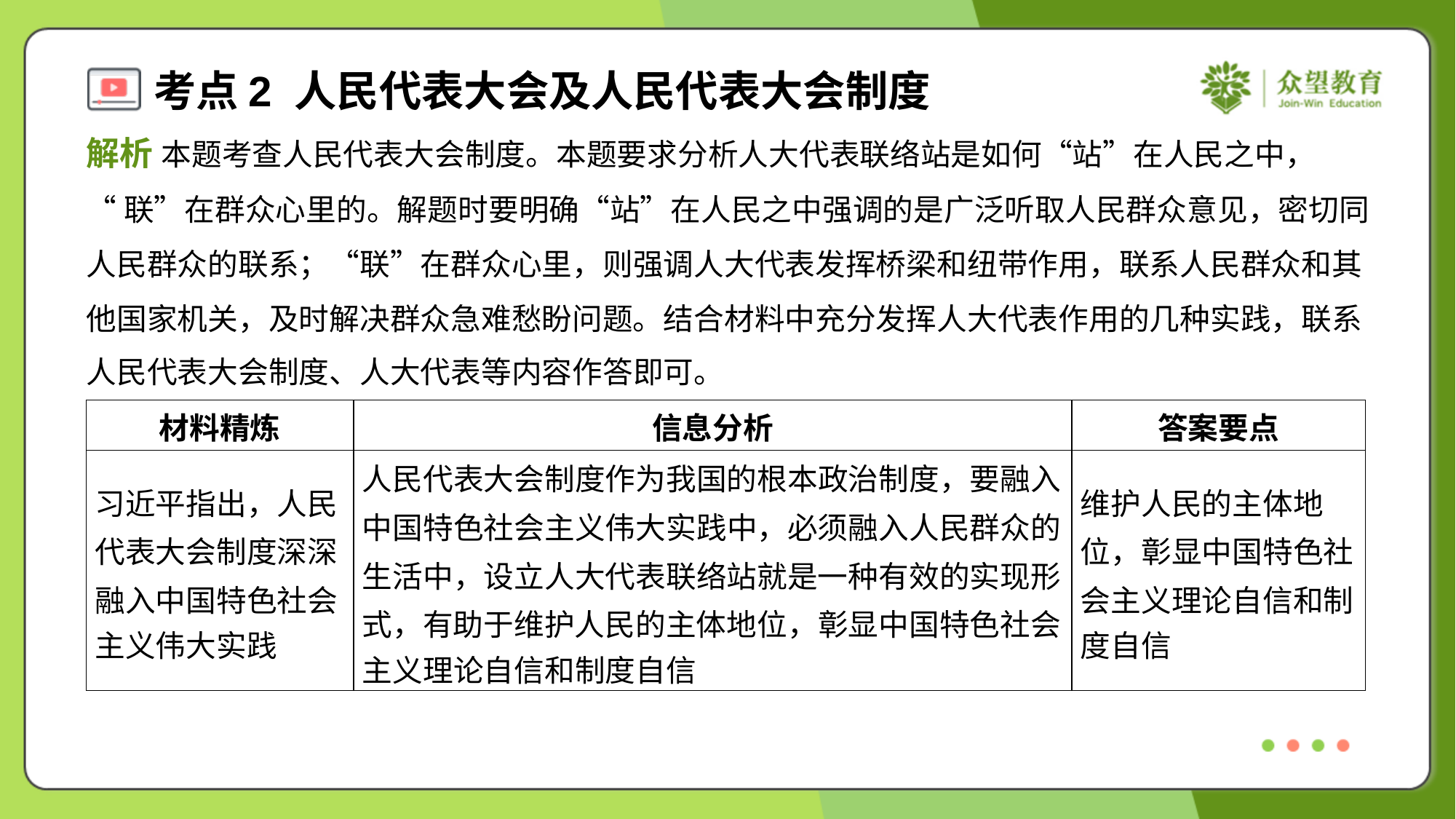

解析 本题考查人民代表大会制度。本题要求分析人大代表联络站是如何“站”在人民之中，
“联”在群众心里的。解题时要明确“站”在人民之中强调的是广泛听取人民群众意见，密切同
人民群众的联系；“联”在群众心里，则强调人大代表发挥桥梁和纽带作用，联系人民群众和其
他国家机关，及时解决群众急难愁盼问题。结合材料中充分发挥人大代表作用的几种实践，联系
人民代表大会制度、人大代表等内容作答即可。
| 材料精炼 | 信息分析 | 答案要点 |
| --- | --- | --- |
| 习近平指出，人民 代表大会制度深深 融入中国特色社会 主义伟大实践 | 人民代表大会制度作为我国的根本政治制度，要融入 中国特色社会主义伟大实践中，必须融入人民群众的 生活中，设立人大代表联络站就是一种有效的实现形 式，有助于维护人民的主体地位，彰显中国特色社会 主义理论自信和制度自信 | 维护人民的主体地 位，彰显中国特色社 会主义理论自信和制 度自信 |